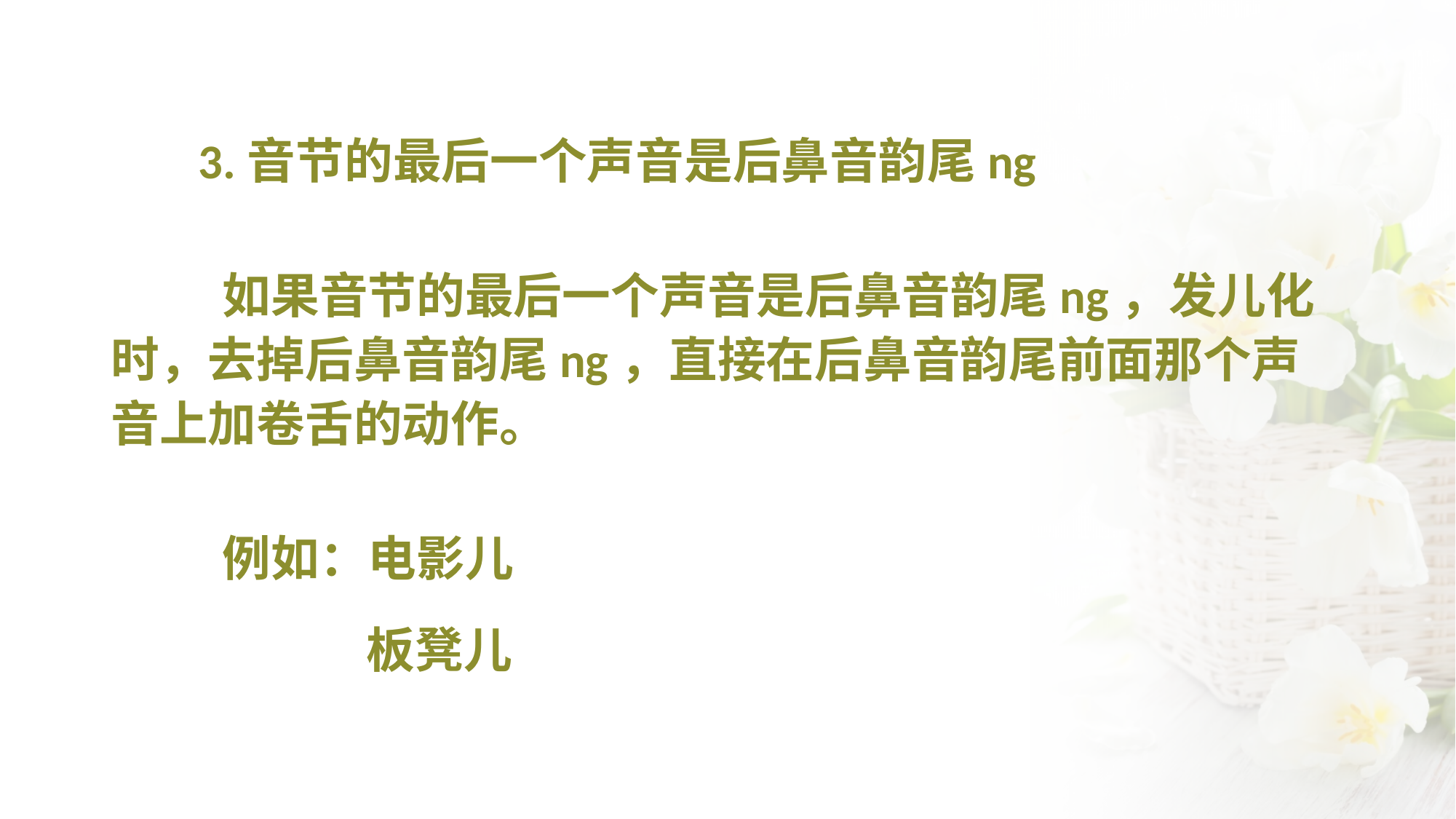

3.音节的最后一个声音是后鼻音韵尾ng

         如果音节的最后一个声音是后鼻音韵尾ng，发儿化时，去掉后鼻音韵尾ng，直接在后鼻音韵尾前面那个声音上加卷舌的动作。

         例如：电影儿
                      板凳儿